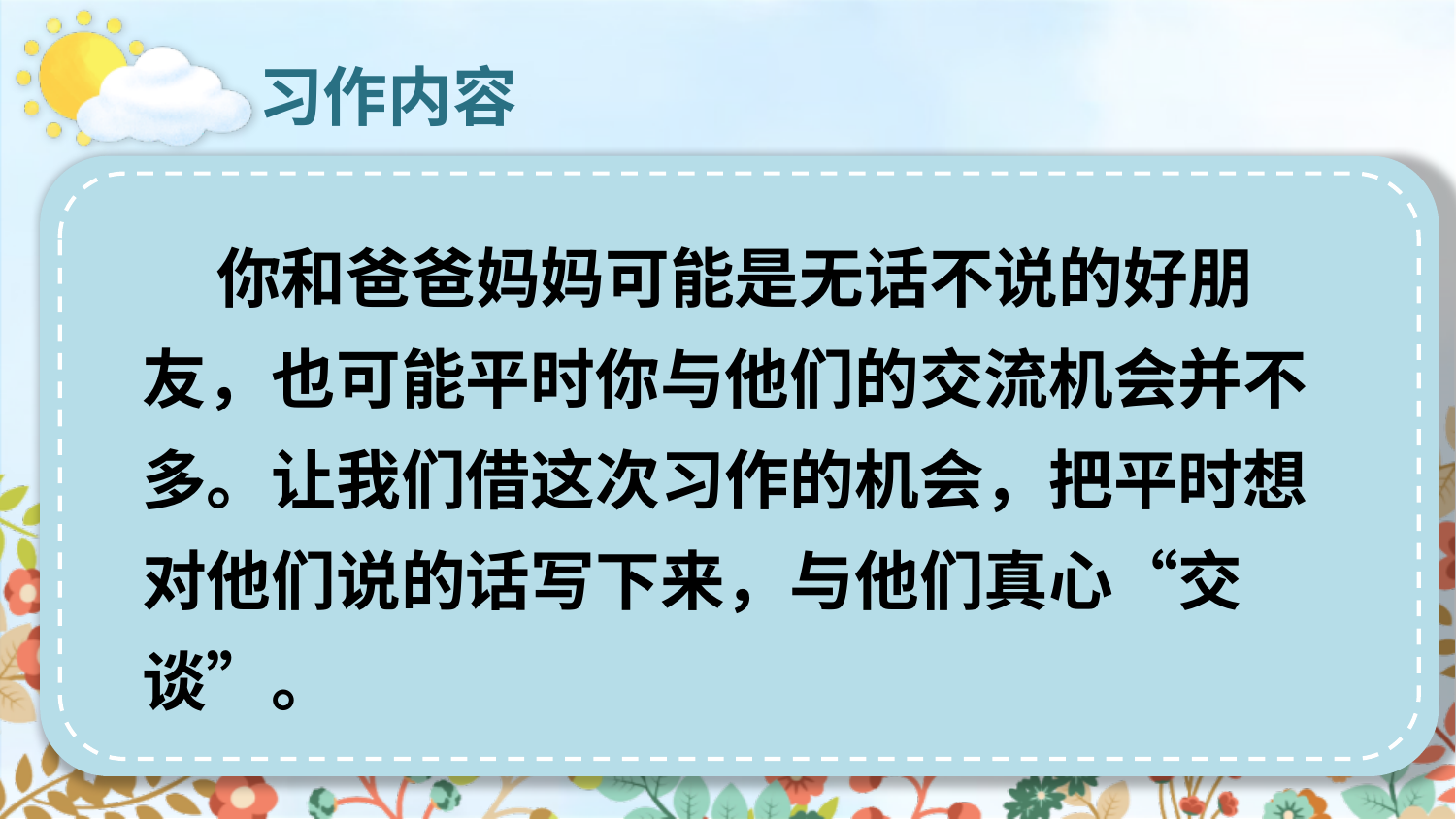

习作内容
    你和爸爸妈妈可能是无话不说的好朋友，也可能平时你与他们的交流机会并不多。让我们借这次习作的机会，把平时想对他们说的话写下来，与他们真心“交谈”。